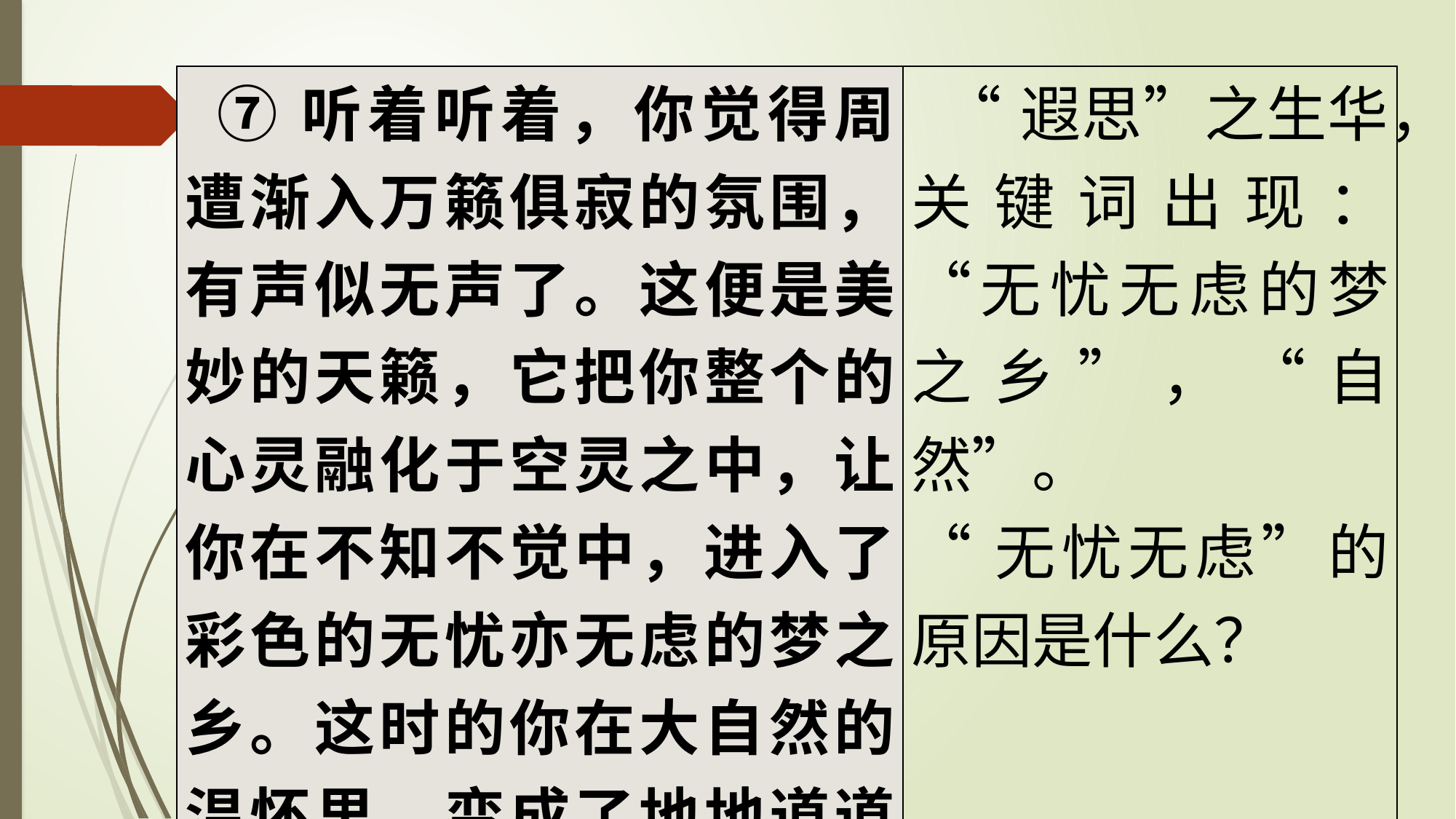

| ⑦听着听着，你觉得周遭渐入万籁俱寂的氛围，有声似无声了。这便是美妙的天籁，它把你整个的心灵融化于空灵之中，让你在不知不觉中，进入了彩色的无忧亦无虑的梦之乡。这时的你在大自然的温怀里，变成了地地道道的自然之子。 | “遐思”之生华，关键词出现：“无忧无虑的梦之乡”，“自然”。 “无忧无虑”的原因是什么？ |
| --- | --- |